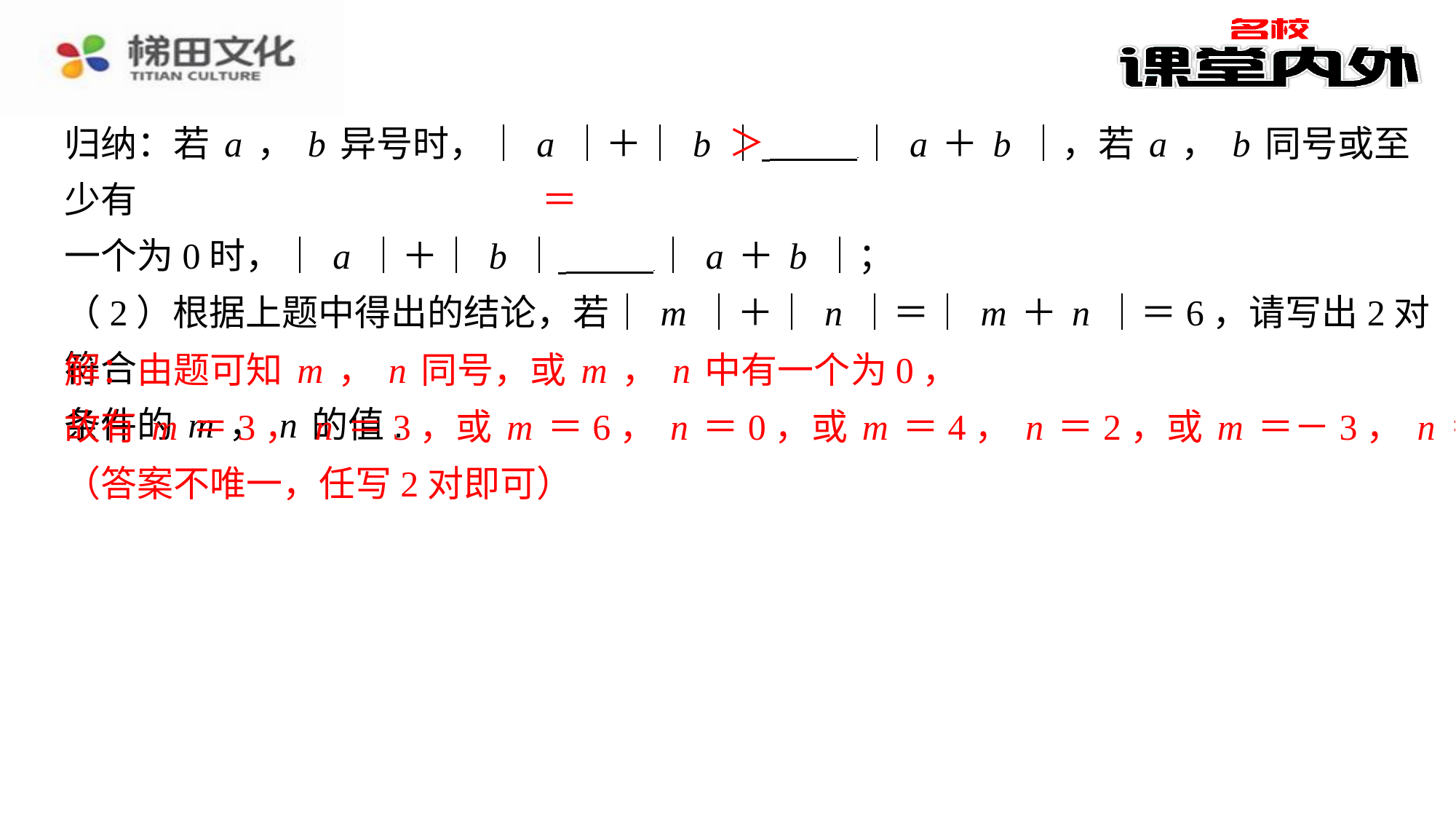

＞
归纳：若a，b异号时，｜a｜＋｜b｜               ｜a＋b｜，若a，b同号或至少有
一个为0时，｜a｜＋｜b｜               ｜a＋b｜；
（2）根据上题中得出的结论，若｜m｜＋｜n｜＝｜m＋n｜＝6，请写出2对符合
条件的m，n的值.
解：由题可知m，n同号，或m，n中有一个为0，
故有m＝3，n＝3，或m＝6，n＝0，或m＝4，n＝2，或m＝－3，n＝－3.
（答案不唯一，任写2对即可）
＝
解：由题可知m，n同号，或m，n中有一个为0，
故有m＝3，n＝3，或m＝6，n＝0，或m＝4，n＝2，或m＝－3，n＝－3.
（答案不唯一，任写2对即可）